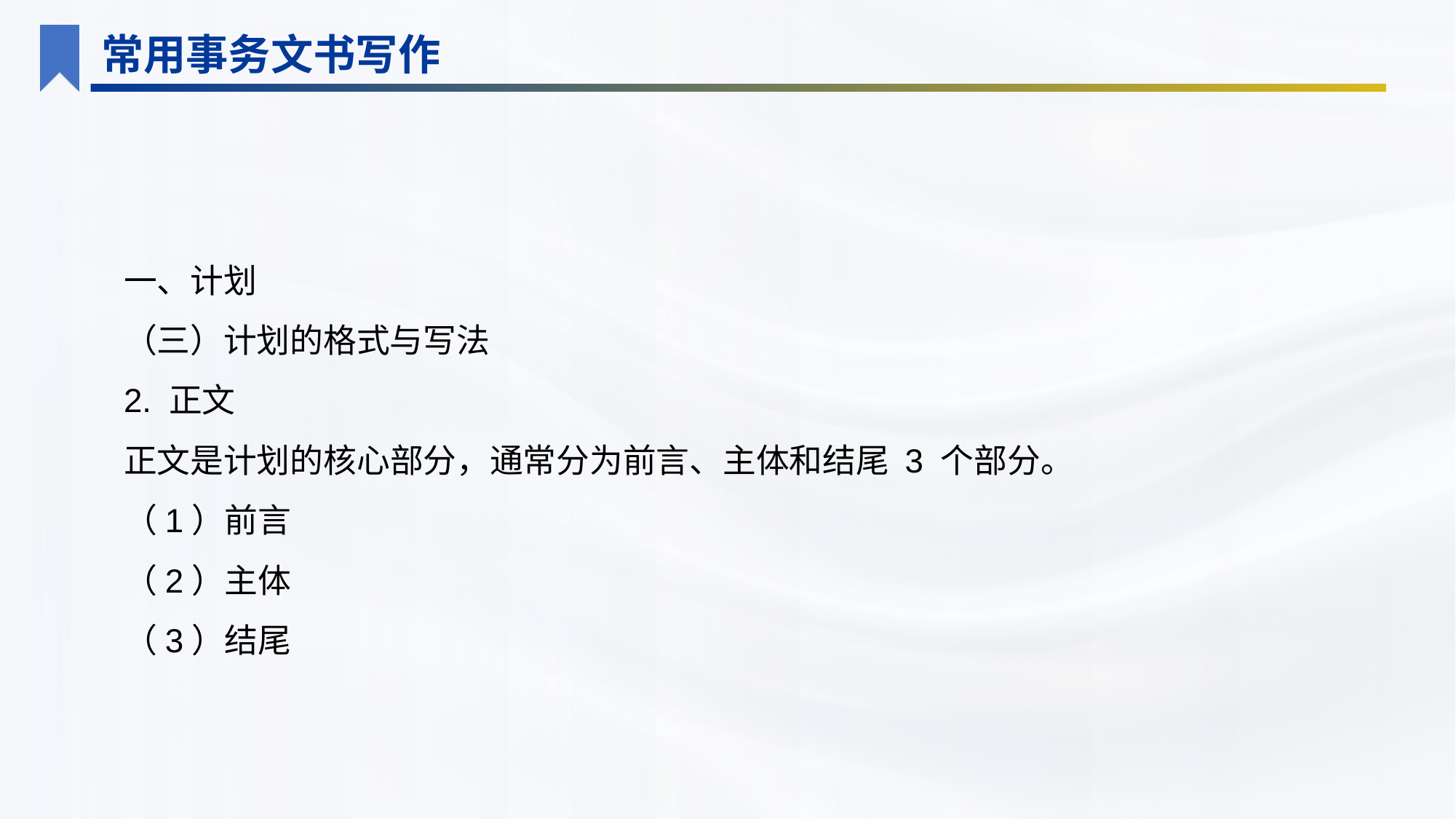

常用事务文书写作
一、计划
（三）计划的格式与写法
2. 正文
正文是计划的核心部分，通常分为前言、主体和结尾 3 个部分。
（1）前言
（2）主体
（3）结尾